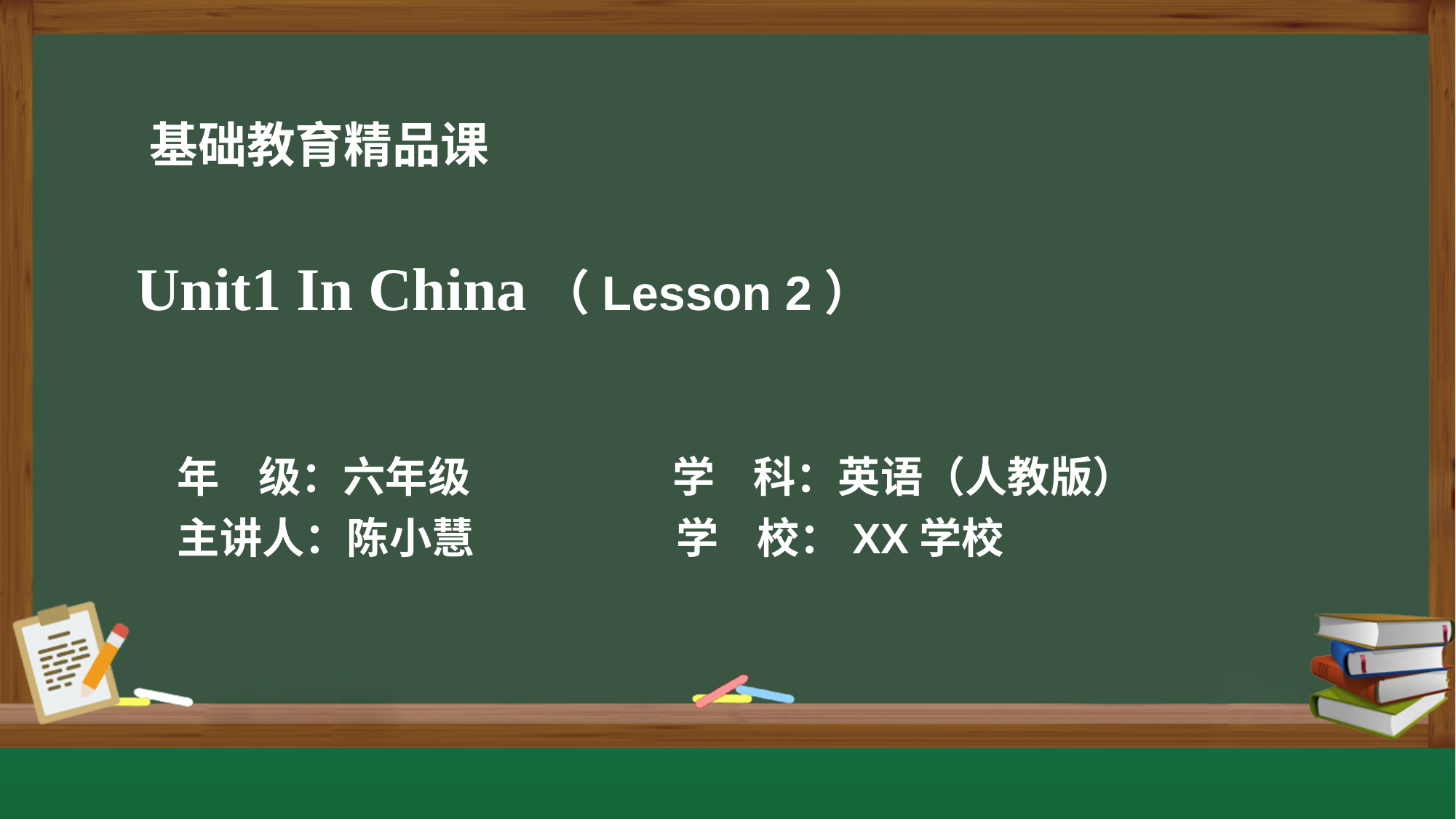

Unit1 In China（Lesson 2）
年    级：六年级                     学    科：英语（人教版）
主讲人：陈小慧                     学    校：XX学校